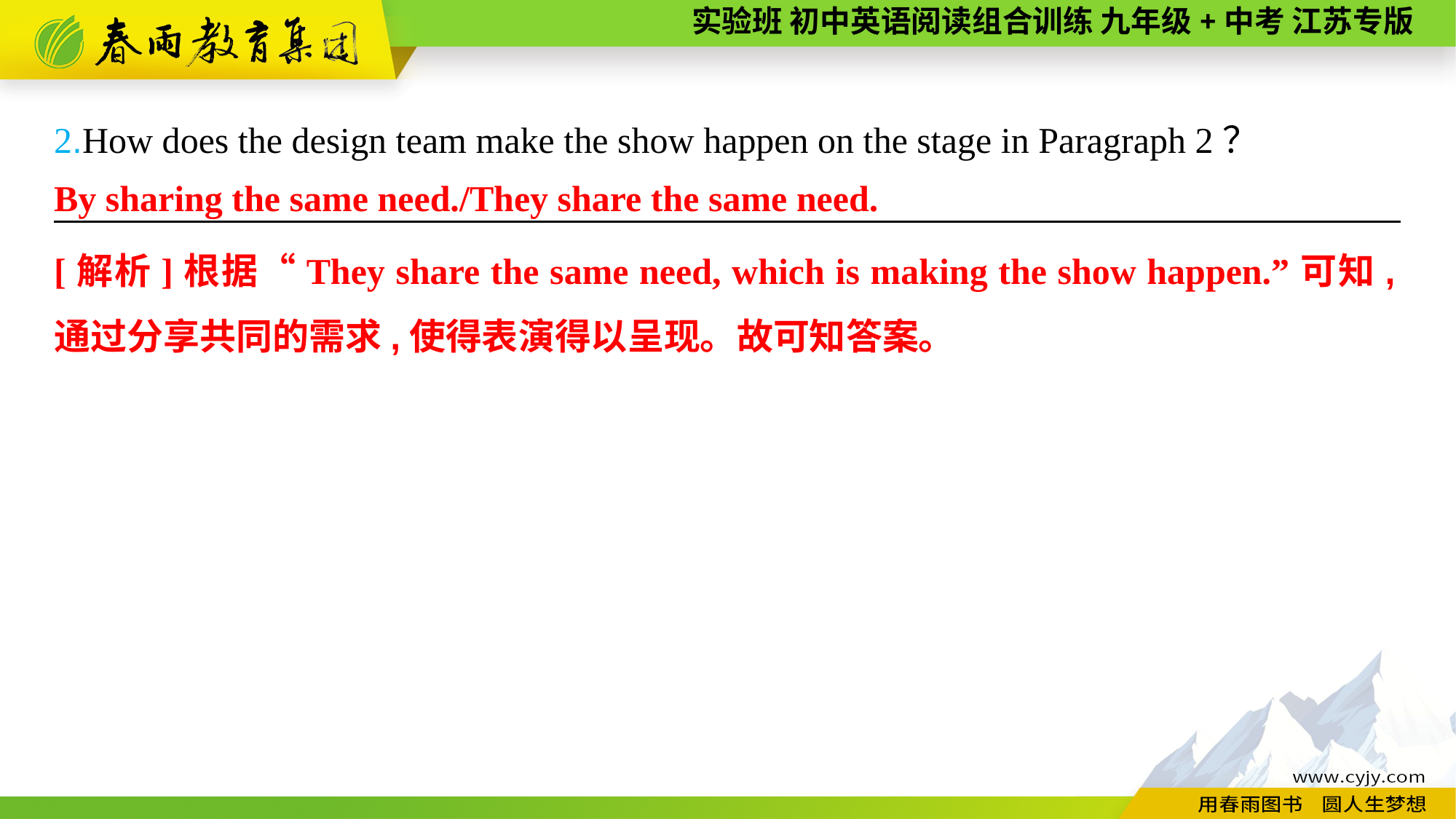

2.How does the design team make the show happen on the stage in Paragraph 2？
————————                        ——  ————                                                  ————
By sharing the same need./They share the same need.
[解析]根据“They share the same need, which is making the show happen.”可知,通过分享共同的需求,使得表演得以呈现。故可知答案。